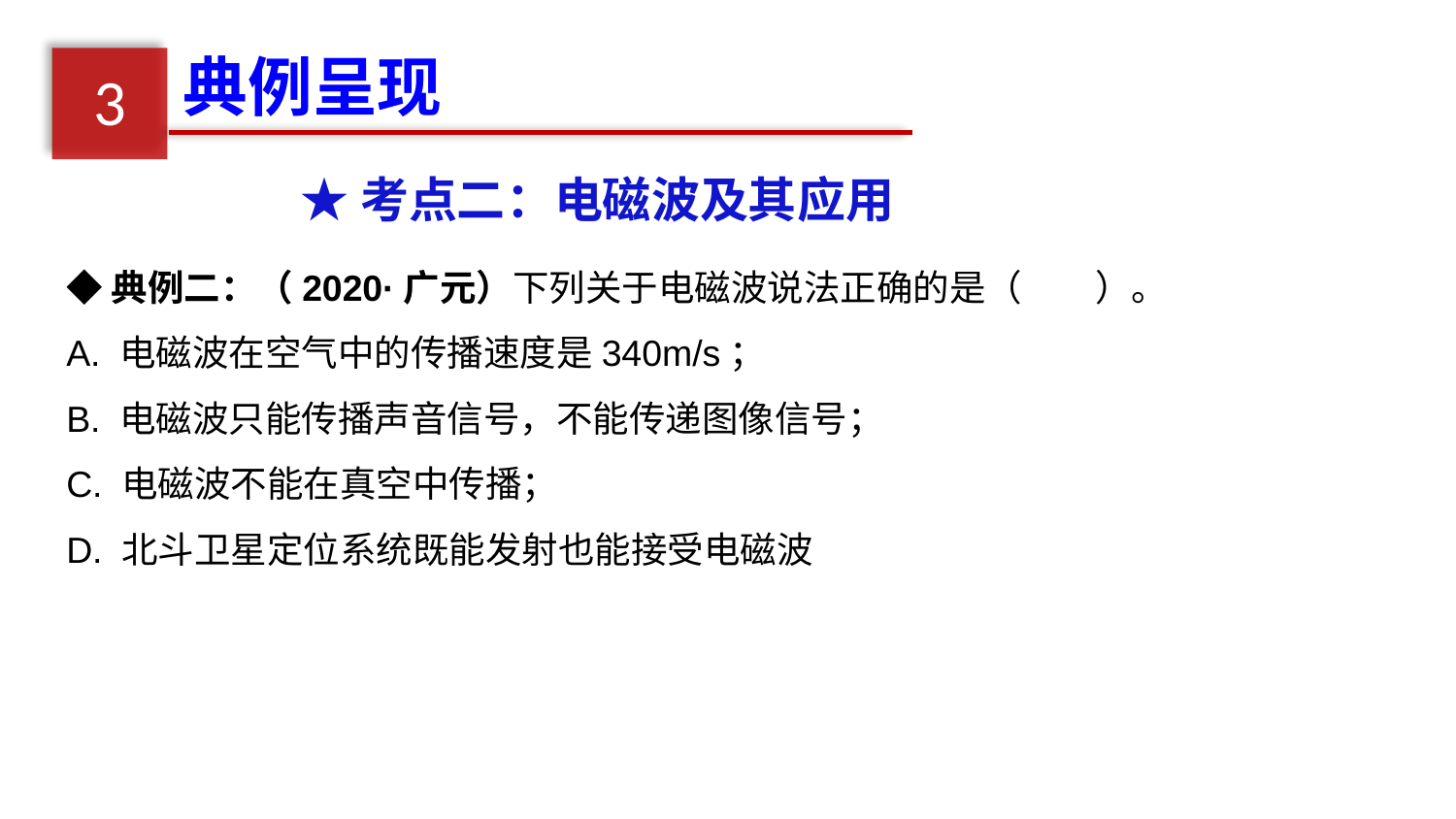

典例呈现

3
★考点二：电磁波及其应用
◆典例二：（2020·广元）下列关于电磁波说法正确的是（　　）。
A. 电磁波在空气中的传播速度是340m/s；
B. 电磁波只能传播声音信号，不能传递图像信号；
C. 电磁波不能在真空中传播；
D. 北斗卫星定位系统既能发射也能接受电磁波